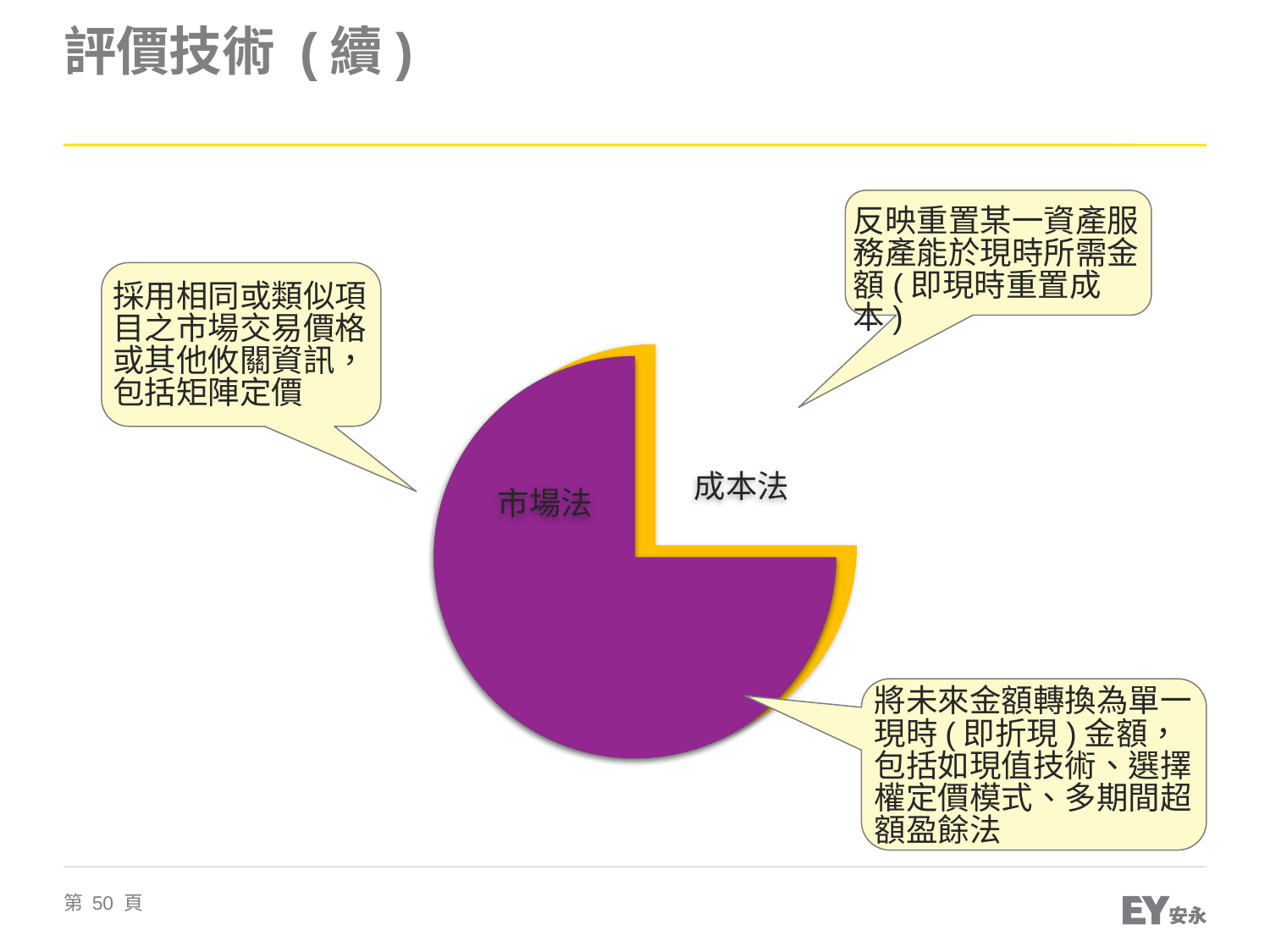

# 評價技術 (續)

反映重置某一資產服務產能於現時所需金額(即現時重置成本)

採用相同或類似項目之市場交易價格或其他攸關資訊，包括矩陣定價
成本法
收益法
市場法

將未來金額轉換為單一現時(即折現)金額，包括如現值技術、選擇權定價模式、多期間超額盈餘法